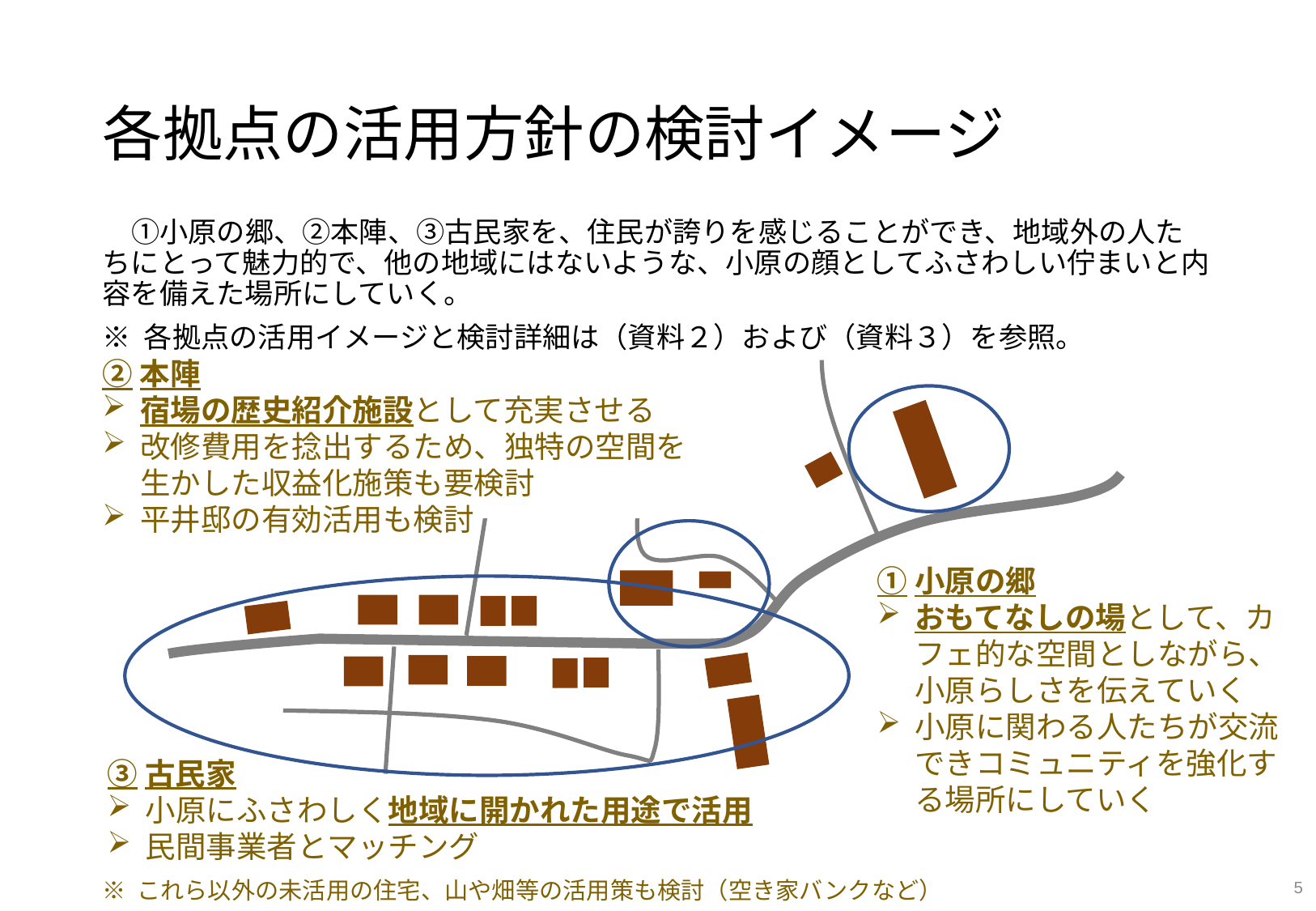

# 各拠点の活用方針の検討イメージ
　①小原の郷、②本陣、③古民家を、住民が誇りを感じることができ、地域外の人たちにとって魅力的で、他の地域にはないような、小原の顔としてふさわしい佇まいと内容を備えた場所にしていく。
※ 各拠点の活用イメージと検討詳細は（資料２）および（資料３）を参照。

②本陣
宿場の歴史紹介施設として充実させる
改修費用を捻出するため、独特の空間を生かした収益化施策も要検討
平井邸の有効活用も検討
①小原の郷
おもてなしの場として、カフェ的な空間としながら、小原らしさを伝えていく
小原に関わる人たちが交流できコミュニティを強化する場所にしていく
③古民家
小原にふさわしく地域に開かれた用途で活用
民間事業者とマッチング
5
※ これら以外の未活用の住宅、山や畑等の活用策も検討（空き家バンクなど）